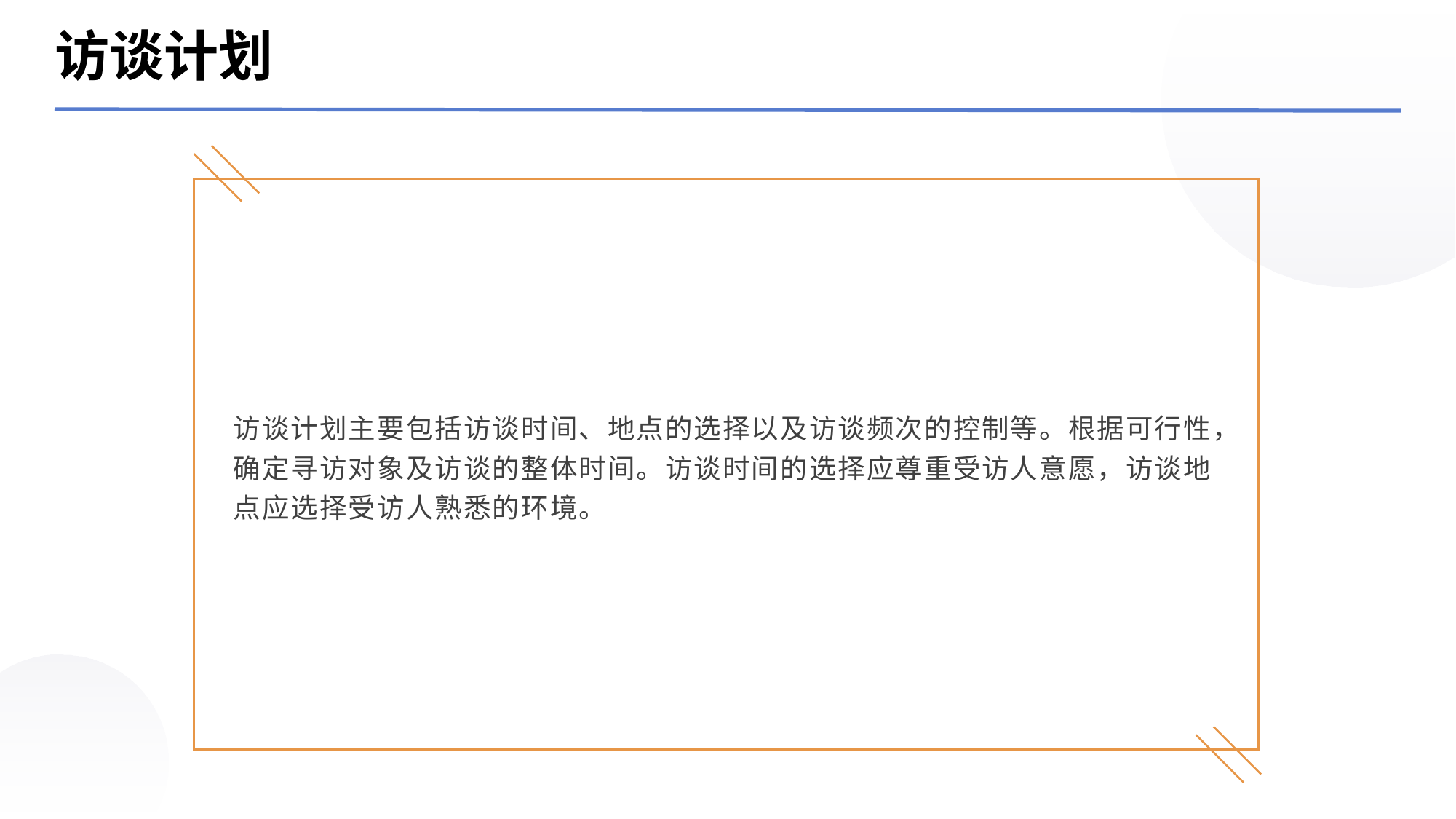

访谈计划

访谈计划主要包括访谈时间、地点的选择以及访谈频次的控制等。根据可行性，确定寻访对象及访谈的整体时间。访谈时间的选择应尊重受访人意愿，访谈地点应选择受访人熟悉的环境。